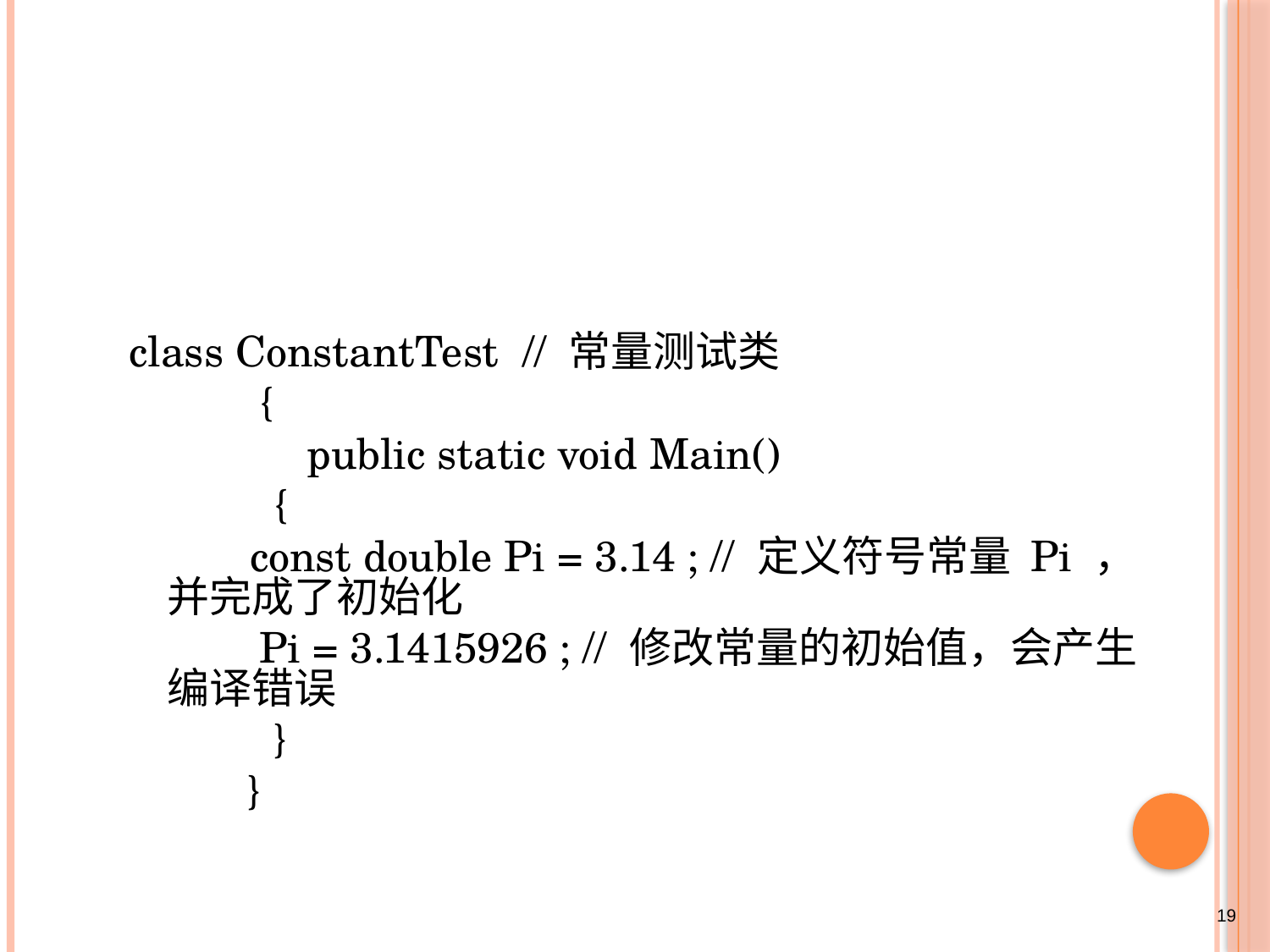

#
class ConstantTest  // 常量测试类
           {
               public static void Main()
	         {
	       const double Pi = 3.14 ; // 定义符号常量 Pi ，并完成了初始化
           Pi = 3.1415926 ; // 修改常量的初始值，会产生编译错误
	         }
          }

19